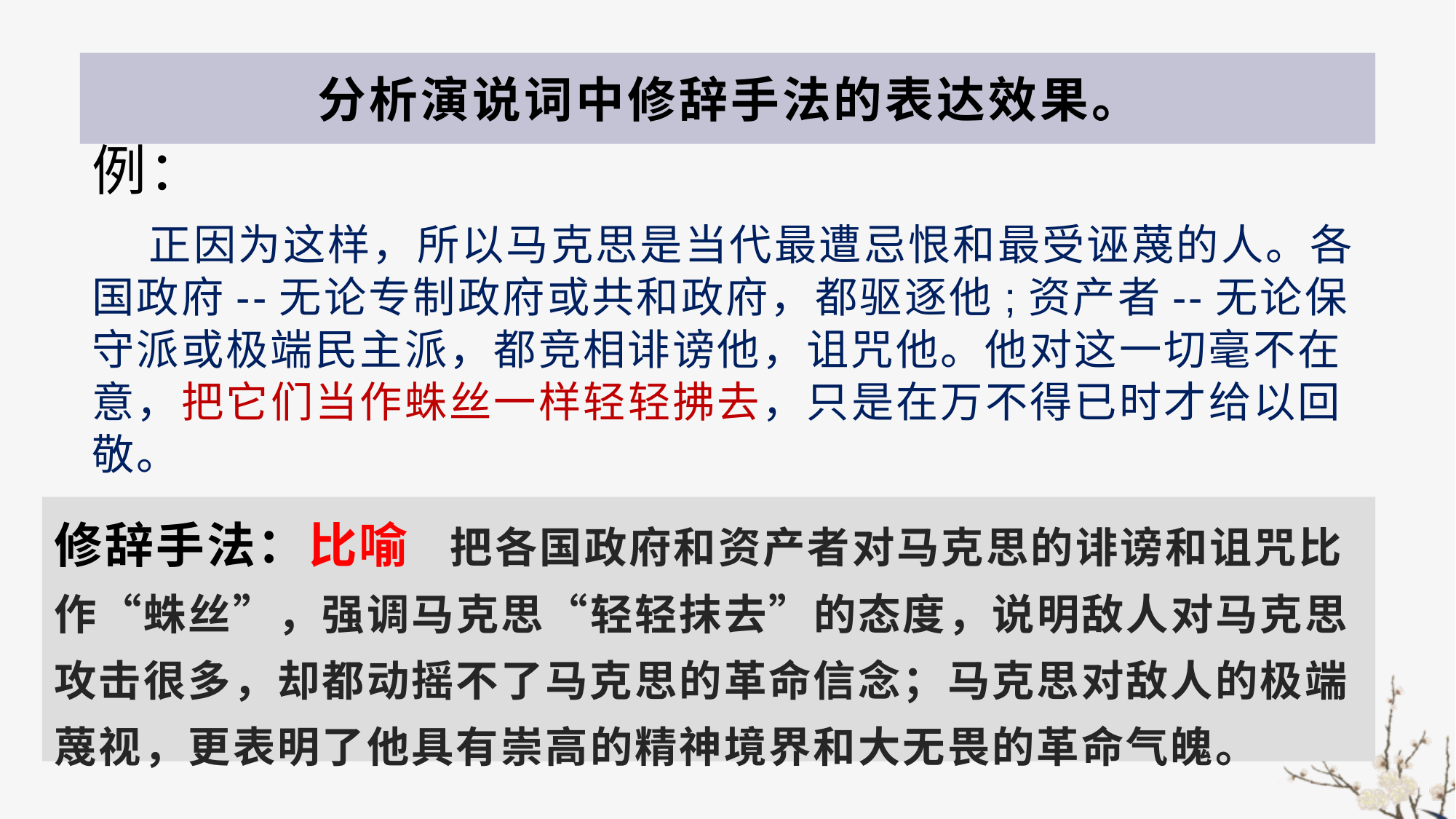

# 分析演说词中修辞手法的表达效果。
例：
    正因为这样，所以马克思是当代最遭忌恨和最受诬蔑的人。各国政府--无论专制政府或共和政府，都驱逐他;资产者--无论保守派或极端民主派，都竞相诽谤他，诅咒他。他对这一切毫不在意，把它们当作蛛丝一样轻轻拂去，只是在万不得已时才给以回敬。
修辞手法：比喻   把各国政府和资产者对马克思的诽谤和诅咒比作“蛛丝”，强调马克思“轻轻抹去”的态度，说明敌人对马克思攻击很多，却都动摇不了马克思的革命信念；马克思对敌人的极端蔑视，更表明了他具有崇高的精神境界和大无畏的革命气魄。